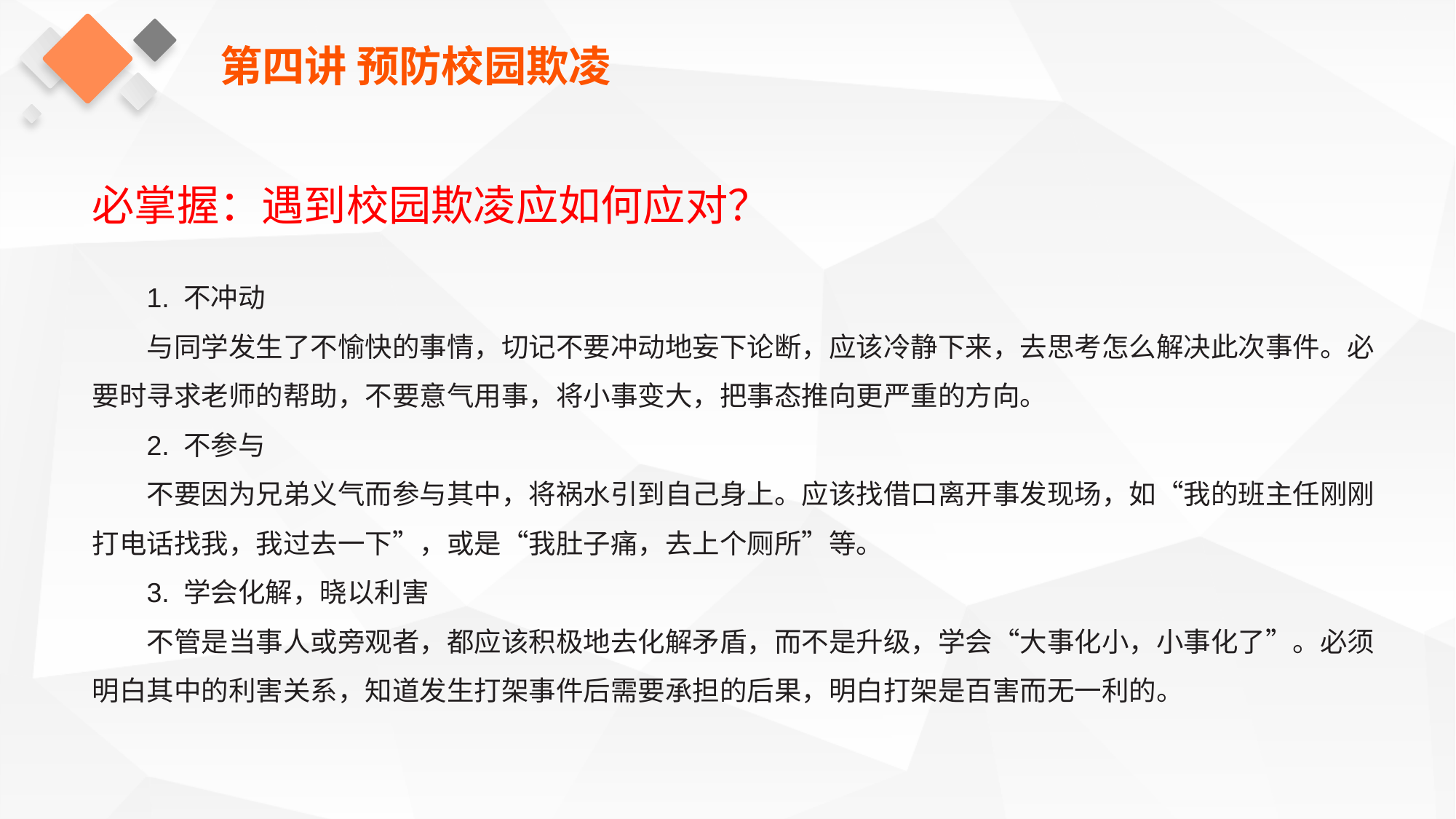

第四讲 预防校园欺凌
必掌握：遇到校园欺凌应如何应对？
1. 不冲动
与同学发生了不愉快的事情，切记不要冲动地妄下论断，应该冷静下来，去思考怎么解决此次事件。必要时寻求老师的帮助，不要意气用事，将小事变大，把事态推向更严重的方向。
2. 不参与
不要因为兄弟义气而参与其中，将祸水引到自己身上。应该找借口离开事发现场，如“我的班主任刚刚打电话找我，我过去一下”，或是“我肚子痛，去上个厕所”等。
3. 学会化解，晓以利害
不管是当事人或旁观者，都应该积极地去化解矛盾，而不是升级，学会“大事化小，小事化了”。必须明白其中的利害关系，知道发生打架事件后需要承担的后果，明白打架是百害而无一利的。